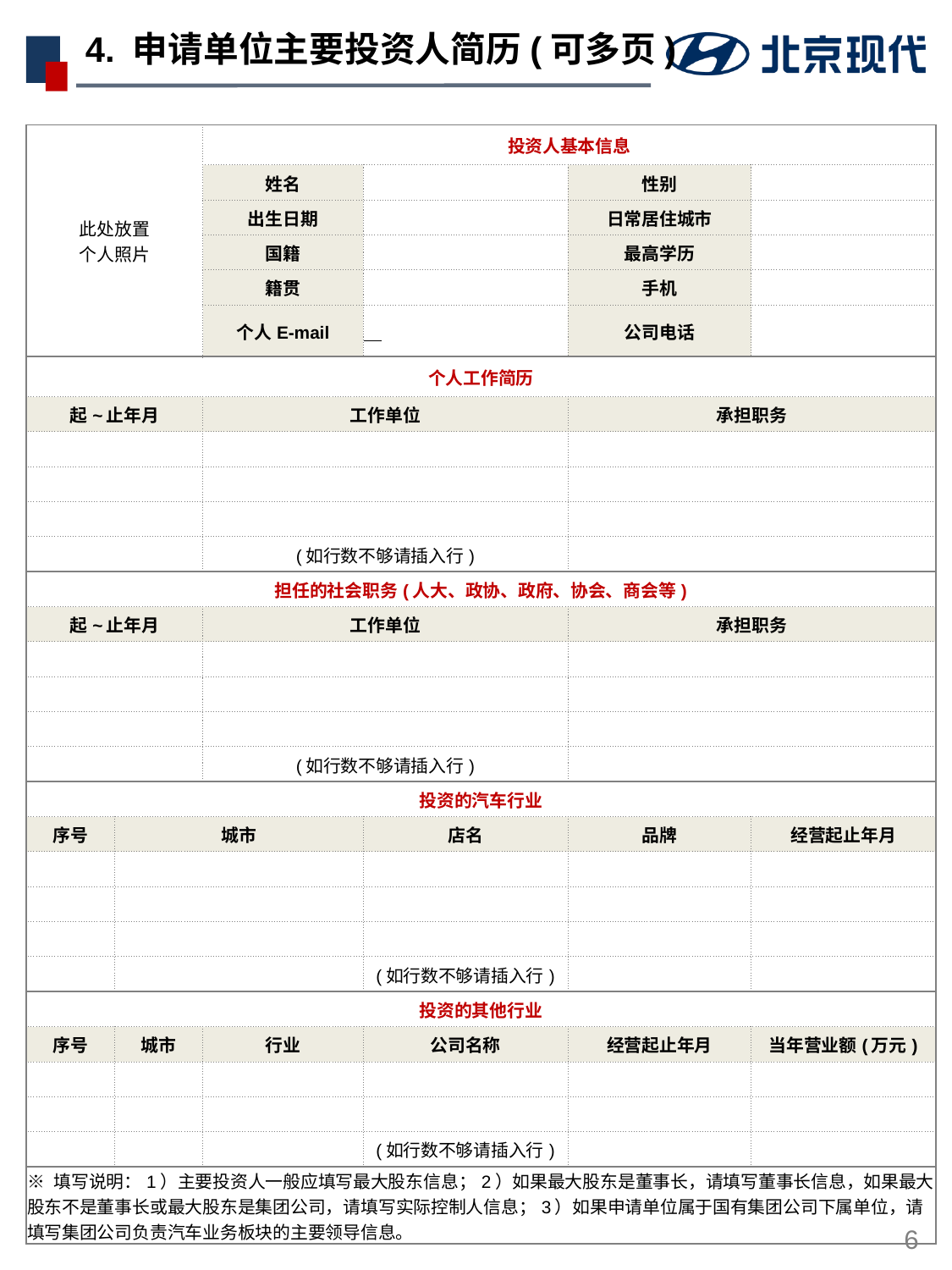

# 4. 申请单位主要投资人简历(可多页)
| 此处放置 个人照片 |  | 投资人基本信息 |  |  |  |
| --- | --- | --- | --- | --- | --- |
|  |  | 姓名 |  | 性别 |  |
|  |  | 出生日期 |  | 日常居住城市 |  |
|  |  | 国籍 |  | 最高学历 |  |
|  |  | 籍贯 |  | 手机 |  |
|  |  | 个人E-mail |  | 公司电话 |  |
| 个人工作简历 |  |  |  |  |  |
| 起~止年月 |  | 工作单位 |  | 承担职务 |  |
|  |  |  |  |  |  |
|  |  |  |  |  |  |
|  |  |  |  |  |  |
|  |  | (如行数不够请插入行) |  |  |  |
| 担任的社会职务(人大、政协、政府、协会、商会等) |  |  |  |  |  |
| 起~止年月 |  | 工作单位 |  | 承担职务 |  |
|  |  |  |  |  |  |
|  |  |  |  |  |  |
|  |  |  |  |  |  |
|  |  | (如行数不够请插入行) |  |  |  |
| 投资的汽车行业 |  |  |  |  |  |
| 序号 | 城市 |  | 店名 | 品牌 | 经营起止年月 |
|  |  |  |  |  |  |
|  |  |  |  |  |  |
|  |  |  |  |  |  |
|  |  |  | (如行数不够请插入行) |  |  |
| 投资的其他行业 |  |  |  |  |  |
| 序号 | 城市 | 行业 | 公司名称 | 经营起止年月 | 当年营业额(万元) |
|  |  |  |  |  |  |
|  |  |  |  |  |  |
|  |  |  | (如行数不够请插入行) |  |  |
| ※ 填写说明：1）主要投资人一般应填写最大股东信息；2）如果最大股东是董事长，请填写董事长信息，如果最大股东不是董事长或最大股东是集团公司，请填写实际控制人信息；3）如果申请单位属于国有集团公司下属单位，请填写集团公司负责汽车业务板块的主要领导信息。 |  |  |  |  |  |